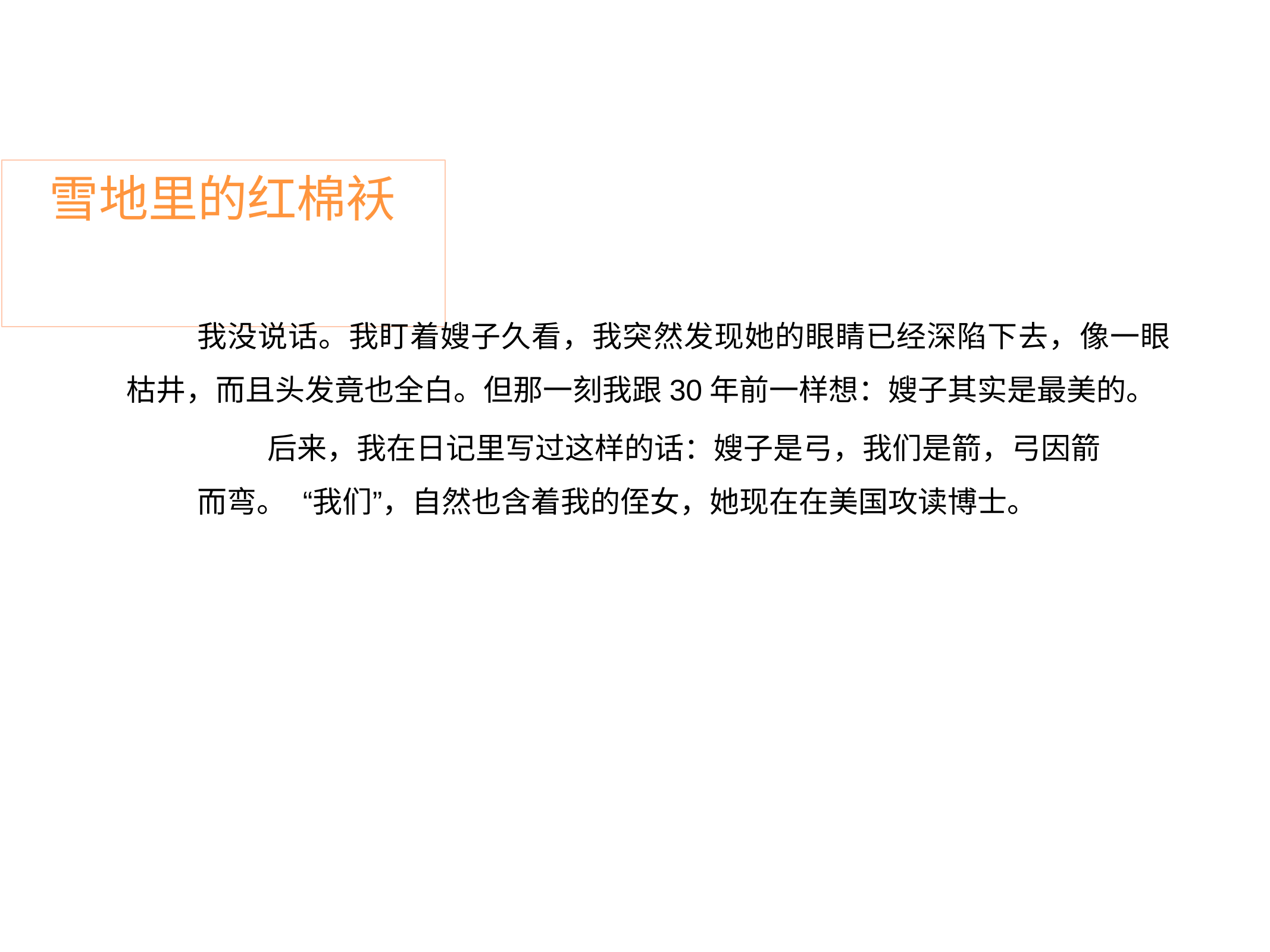

# 雪地里的红棉袄
我没说话。我盯着嫂子久看，我突然发现她的眼睛已经深陷下去，像一眼 枯井，而且头发竟也全白。但那一刻我跟30年前一样想：嫂子其实是最美的。
后来，我在日记里写过这样的话：嫂子是弓，我们是箭，弓因箭而弯。  “我们”，自然也含着我的侄女，她现在在美国攻读博士。